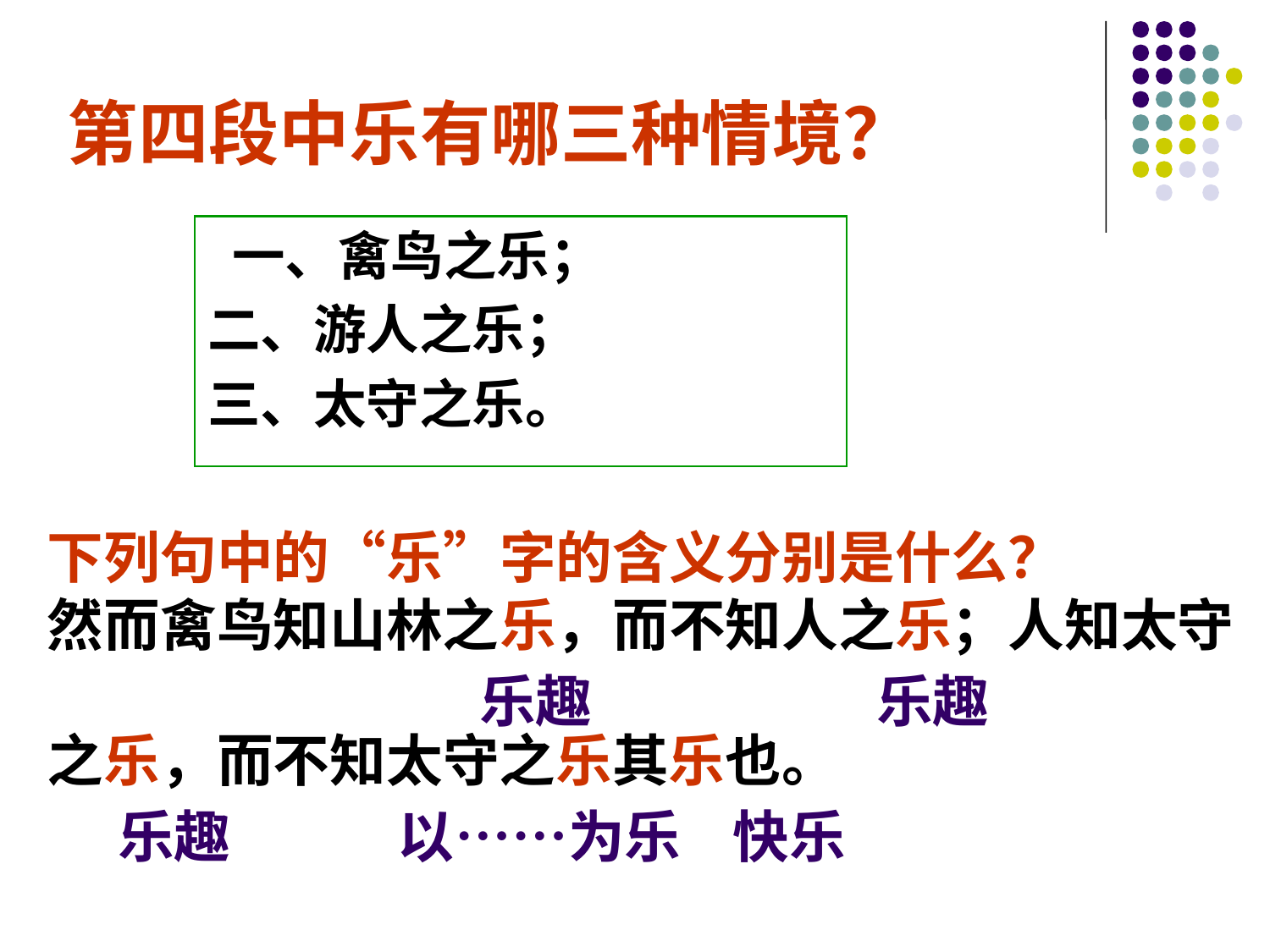

# 第四段中乐有哪三种情境？
 一、禽鸟之乐；
二、游人之乐；
三、太守之乐。
下列句中的“乐”字的含义分别是什么？
然而禽鸟知山林之乐，而不知人之乐；人知太守

之乐，而不知太守之乐其乐也。
                             乐趣                      乐趣

 乐趣             以……为乐    快乐